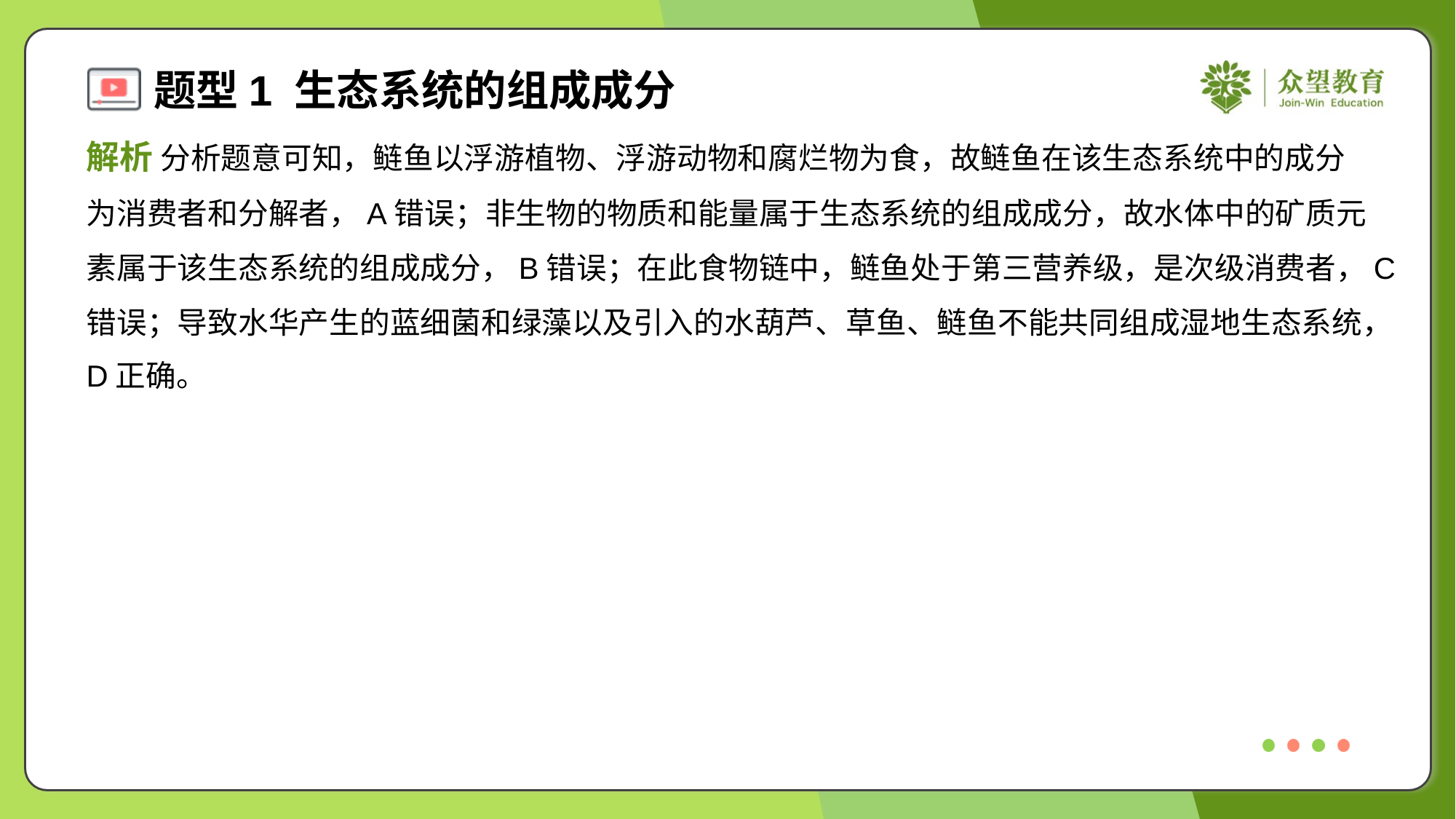

解析 分析题意可知，鲢鱼以浮游植物、浮游动物和腐烂物为食，故鲢鱼在该生态系统中的成分
为消费者和分解者，A错误；非生物的物质和能量属于生态系统的组成成分，故水体中的矿质元
素属于该生态系统的组成成分，B错误；在此食物链中，鲢鱼处于第三营养级，是次级消费者，C
错误；导致水华产生的蓝细菌和绿藻以及引入的水葫芦、草鱼、鲢鱼不能共同组成湿地生态系统，
D正确。